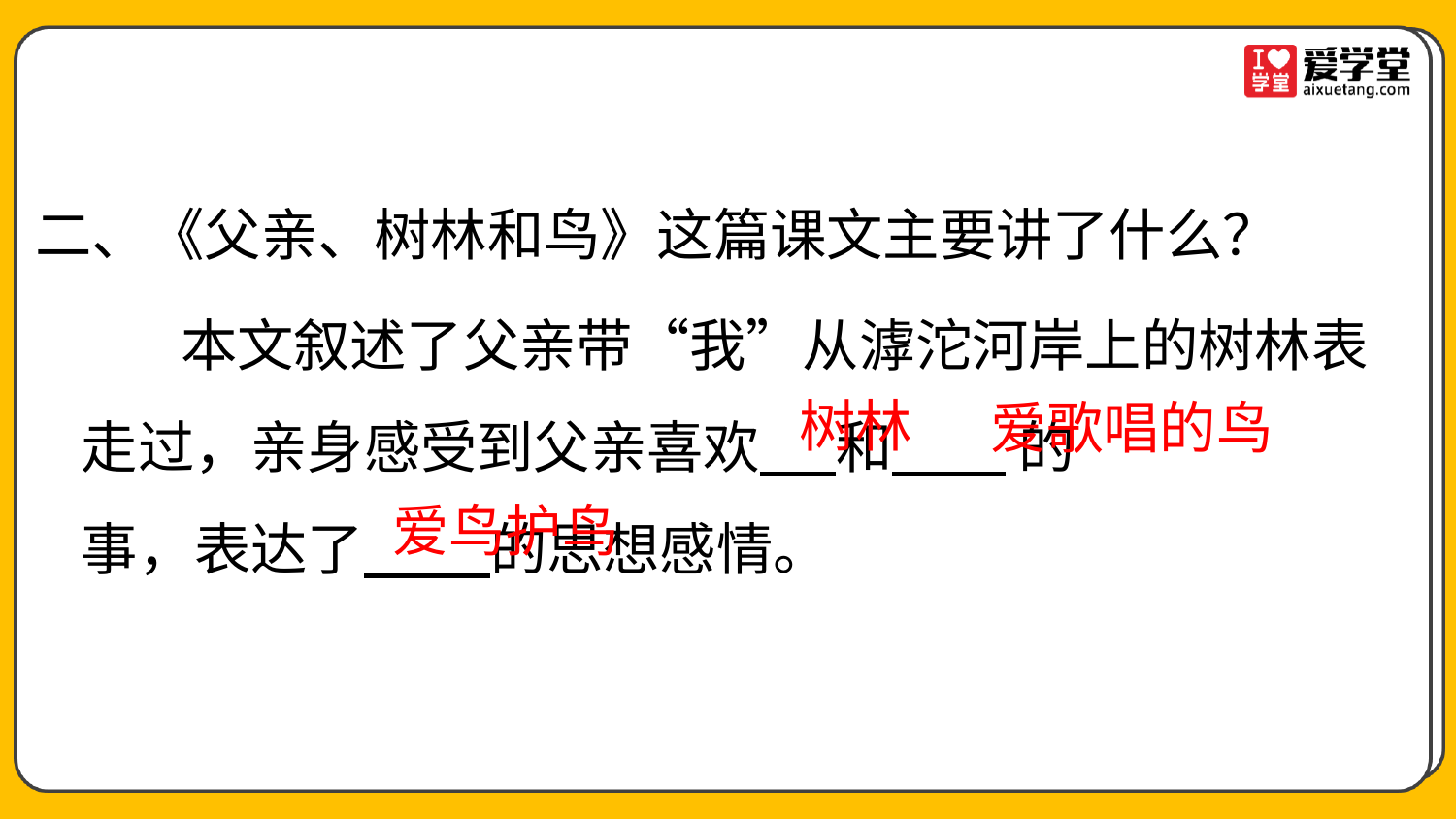

二、《父亲、树林和鸟》这篇课文主要讲了什么？
本文叙述了父亲带“我”从滹沱河岸上的树林表走过，亲身感受到父亲喜欢      和          的
事，表达了          的思想感情。
树林
爱歌唱的鸟
爱鸟护鸟